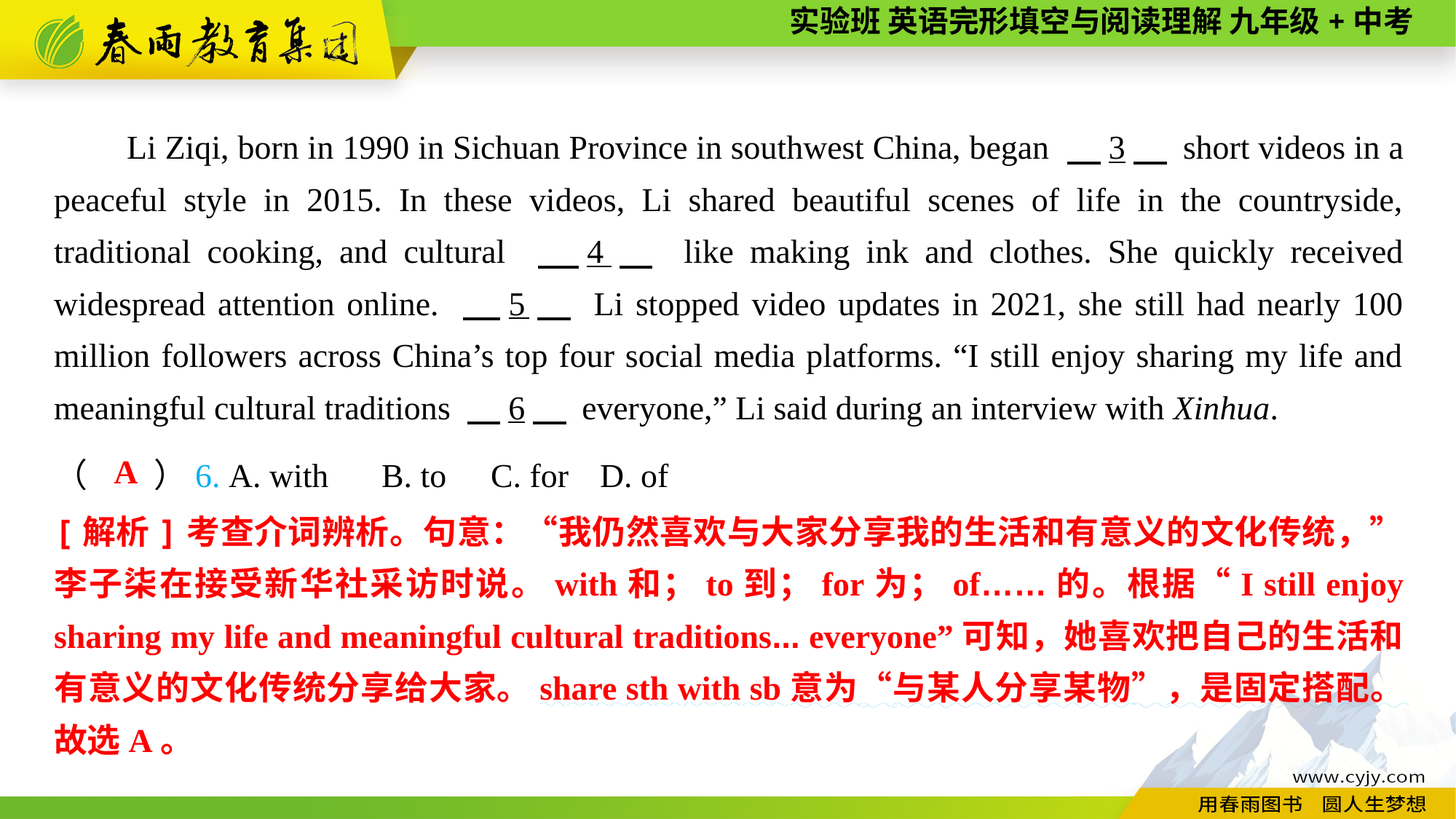

Li Ziqi, born in 1990 in Sichuan Province in southwest China, began 　3　 short videos in a peaceful style in 2015. In these videos, Li shared beautiful scenes of life in the countryside, traditional cooking, and cultural 　4　 like making ink and clothes. She quickly received widespread attention online. 　5　 Li stopped video updates in 2021, she still had nearly 100 million followers across China’s top four social media platforms. “I still enjoy sharing my life and meaningful cultural traditions 　6　 everyone,” Li said during an interview with Xinhua.
（　　）6. A. with	B. to	C. for	D. of
A
[解析]考查介词辨析。句意：“我仍然喜欢与大家分享我的生活和有意义的文化传统，” 李子柒在接受新华社采访时说。with和；to到；for为；of……的。根据“I still enjoy sharing my life and meaningful cultural traditions... everyone”可知，她喜欢把自己的生活和有意义的文化传统分享给大家。share sth with sb意为“与某人分享某物”，是固定搭配。故选A。